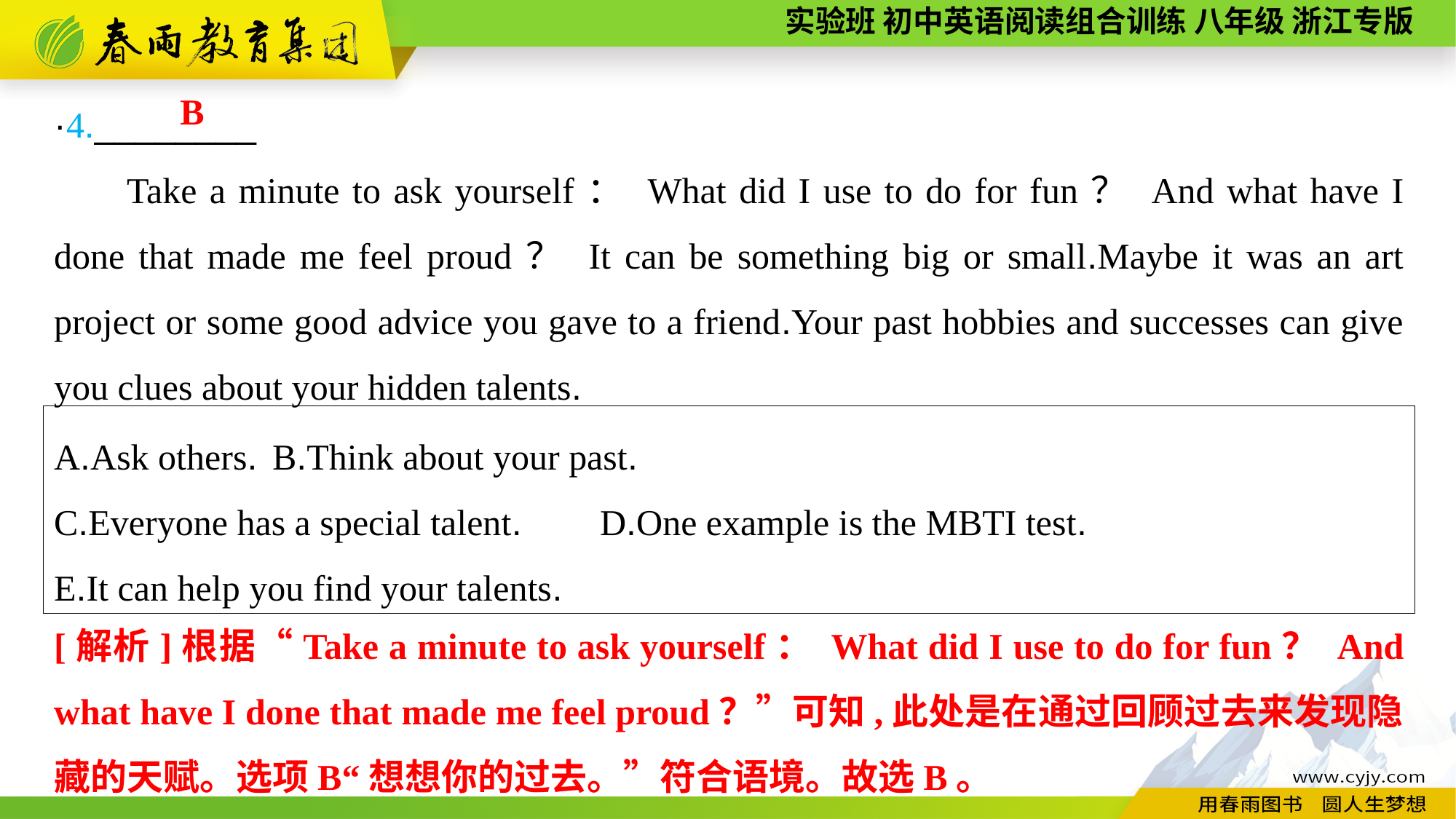

·4.________
Take a minute to ask yourself： What did I use to do for fun？ And what have I done that made me feel proud？ It can be something big or small.Maybe it was an art project or some good advice you gave to a friend.Your past hobbies and successes can give you clues about your hidden talents.
B
A.Ask others.	B.Think about your past.
C.Everyone has a special talent.	D.One example is the MBTI test.
E.It can help you find your talents.
[解析]根据“Take a minute to ask yourself： What did I use to do for fun？ And what have I done that made me feel proud？”可知,此处是在通过回顾过去来发现隐藏的天赋。选项B“想想你的过去。”符合语境。故选B。